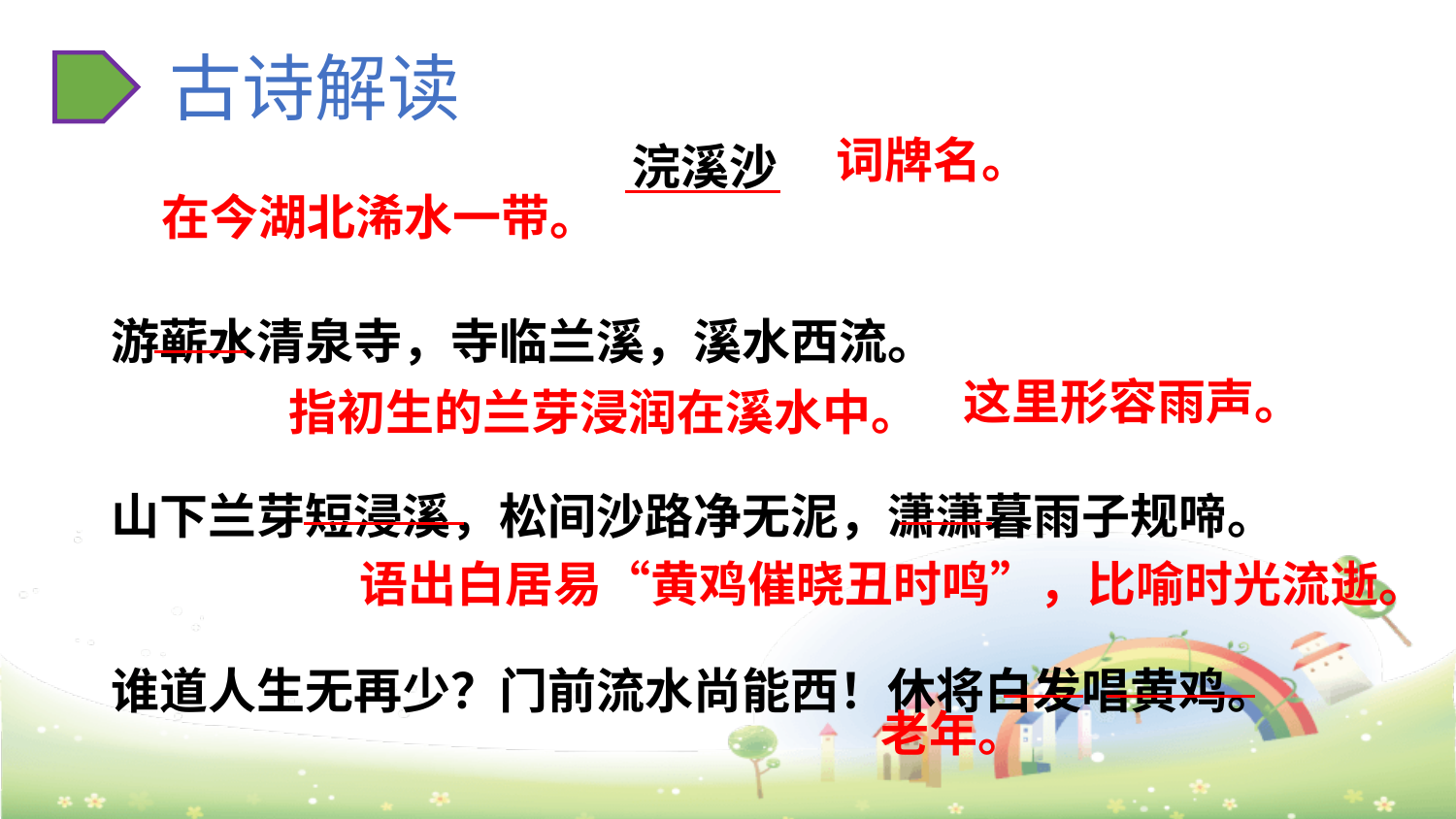

古诗解读

浣溪沙
游蕲水清泉寺，寺临兰溪，溪水西流。
山下兰芽短浸溪，松间沙路净无泥，潇潇暮雨子规啼。
谁道人生无再少？门前流水尚能西！休将白发唱黄鸡。
词牌名。
在今湖北浠水一带。
这里形容雨声。
指初生的兰芽浸润在溪水中。
语出白居易“黄鸡催晓丑时鸣”，比喻时光流逝。
老年。